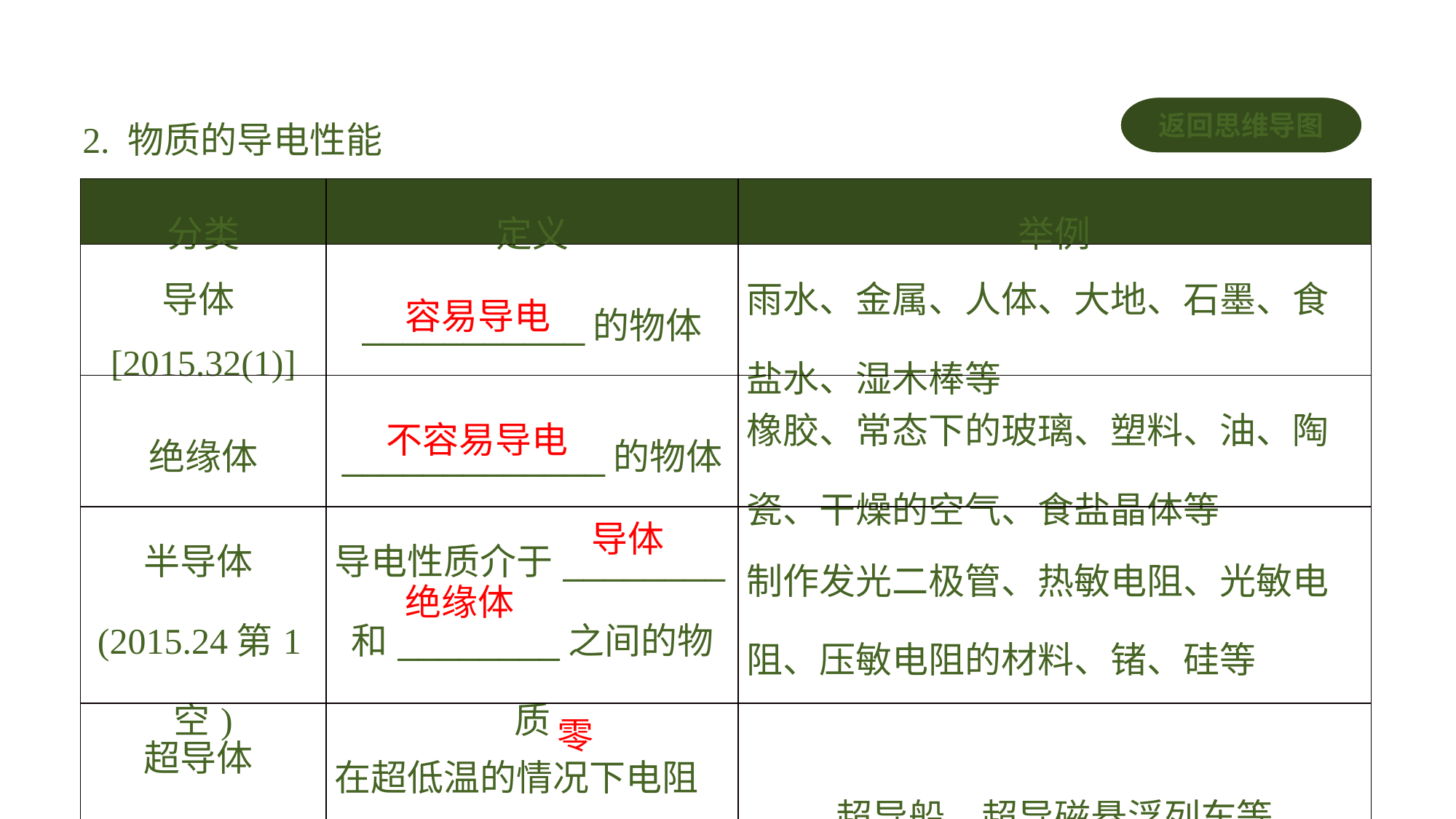

2. 物质的导电性能
返回思维导图
| 分类 | 定义 | 举例 |
| --- | --- | --- |
| 导体[2015.32(1)] | \_\_\_\_\_\_\_\_\_\_\_的物体 | 雨水、金属、人体、大地、石墨、食盐水、湿木棒等 |
| 绝缘体 | \_\_\_\_\_\_\_\_\_\_\_\_\_的物体 | 橡胶、常态下的玻璃、塑料、油、陶瓷、干燥的空气、食盐晶体等 |
| 半导体(2015.24第1空) | 导电性质介于\_\_\_\_\_\_\_\_和\_\_\_\_\_\_\_\_之间的物质 | 制作发光二极管、热敏电阻、光敏电阻、压敏电阻的材料、锗、硅等 |
| 超导体(2018.28第2空) | 在超低温的情况下电阻突然减小为\_\_\_\_\_\_\_\_ | 超导船、超导磁悬浮列车等 |
容易导电
不容易导电
导体
绝缘体
零